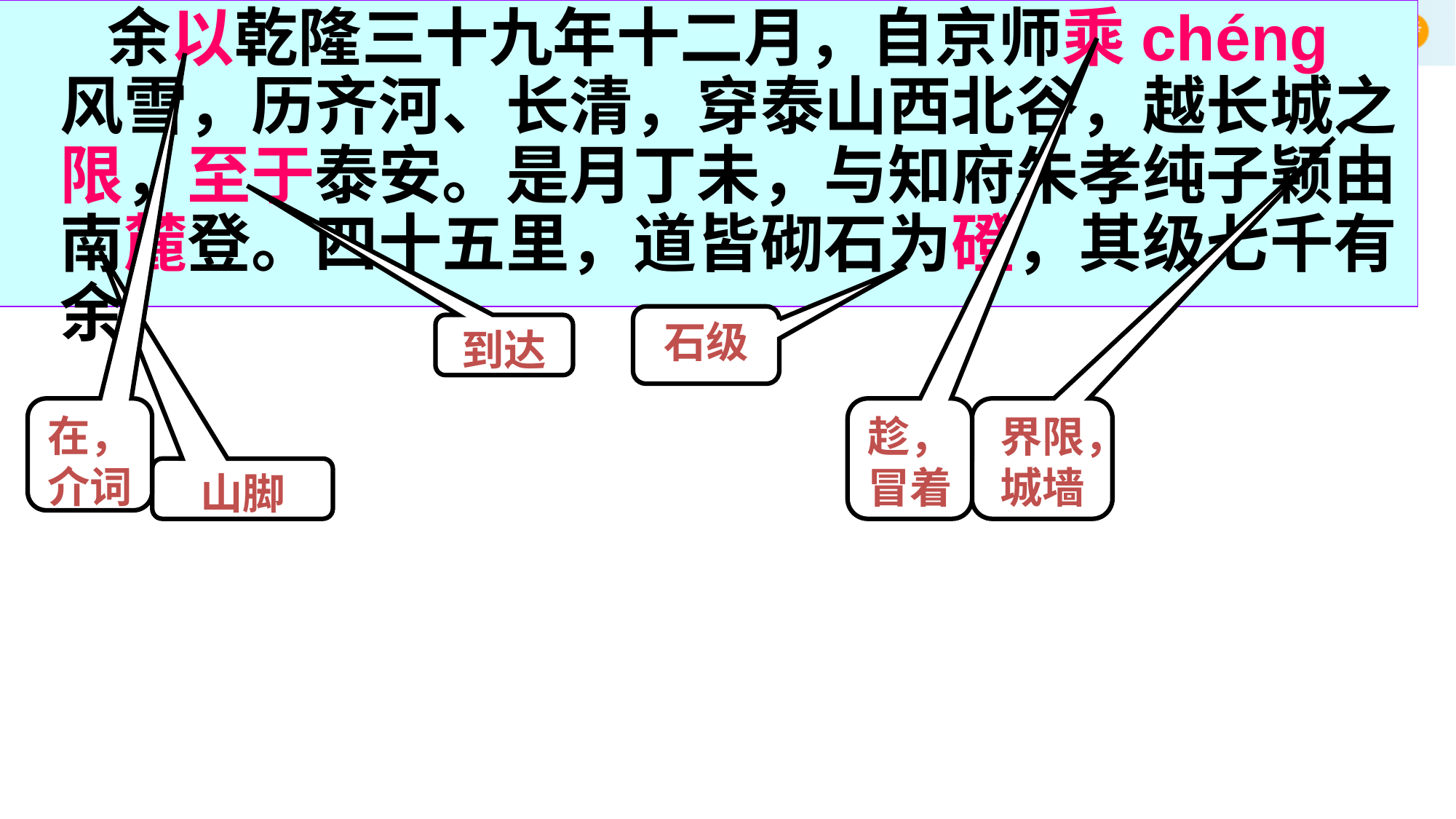

余以乾隆三十九年十二月，自京师乘chéng风雪，历齐河、长清，穿泰山西北谷，越长城之限，至于泰安。是月丁未，与知府朱孝纯子颖由南麓登。四十五里，道皆砌石为磴，其级七千有余。
石级
到达
在，介词
趁，冒着
界限，城墙
山脚